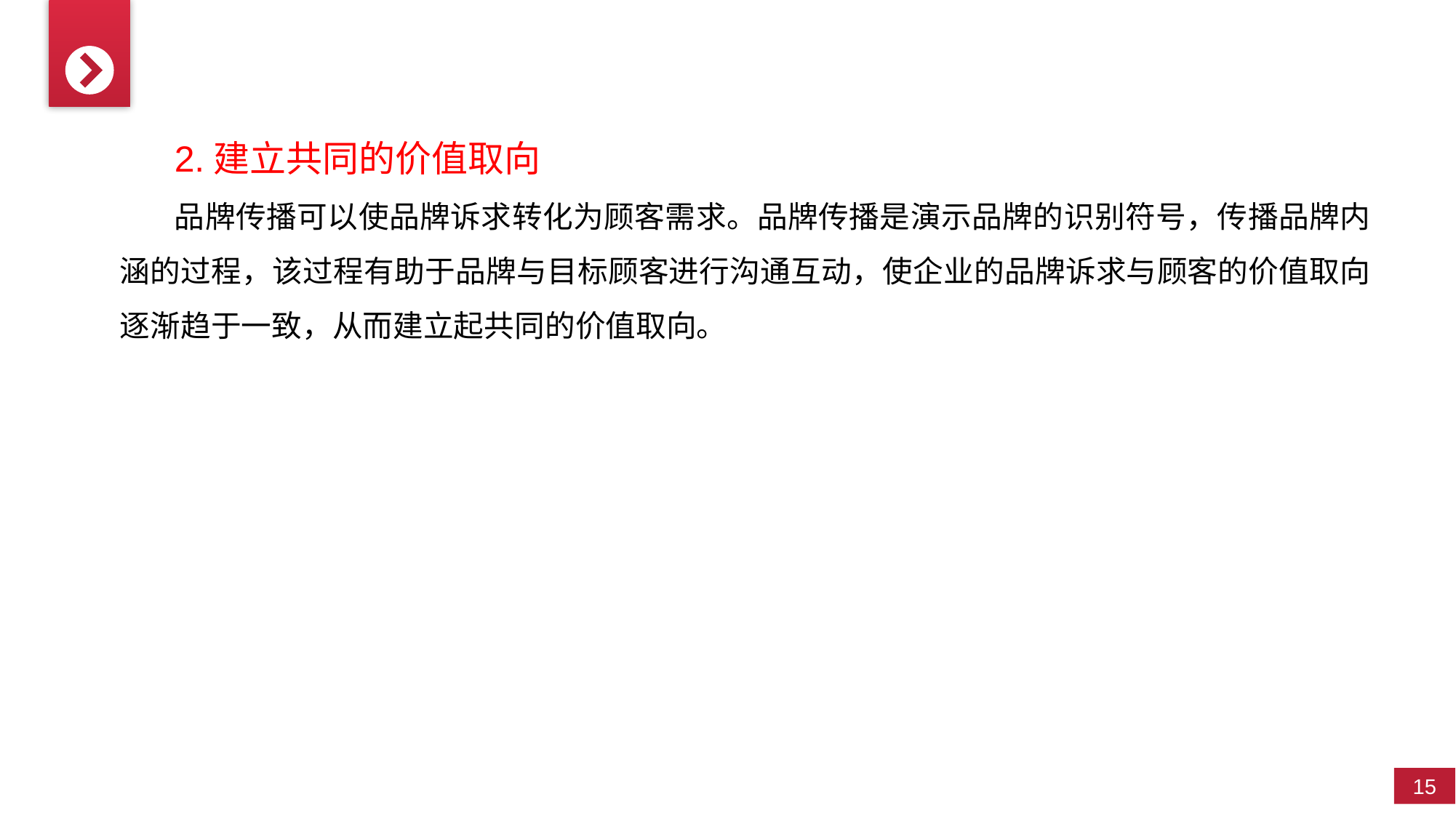

2.建立共同的价值取向
品牌传播可以使品牌诉求转化为顾客需求。品牌传播是演示品牌的识别符号，传播品牌内涵的过程，该过程有助于品牌与目标顾客进行沟通互动，使企业的品牌诉求与顾客的价值取向逐渐趋于一致，从而建立起共同的价值取向。